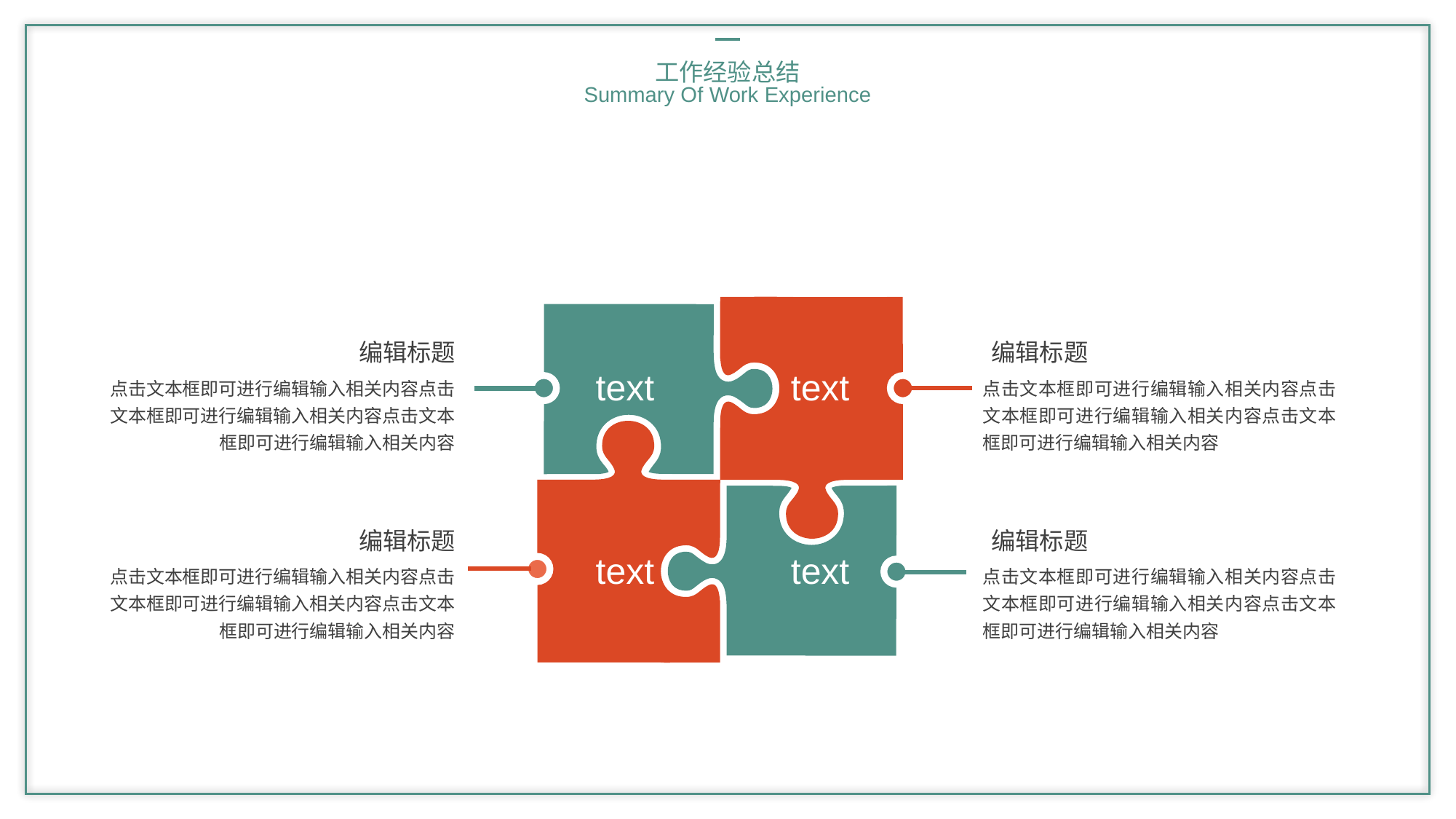

工作经验总结
Summary Of Work Experience

编辑标题
编辑标题
text
text
点击文本框即可进行编辑输入相关内容点击文本框即可进行编辑输入相关内容点击文本框即可进行编辑输入相关内容
点击文本框即可进行编辑输入相关内容点击文本框即可进行编辑输入相关内容点击文本框即可进行编辑输入相关内容

编辑标题
编辑标题
text
text
点击文本框即可进行编辑输入相关内容点击文本框即可进行编辑输入相关内容点击文本框即可进行编辑输入相关内容
点击文本框即可进行编辑输入相关内容点击文本框即可进行编辑输入相关内容点击文本框即可进行编辑输入相关内容